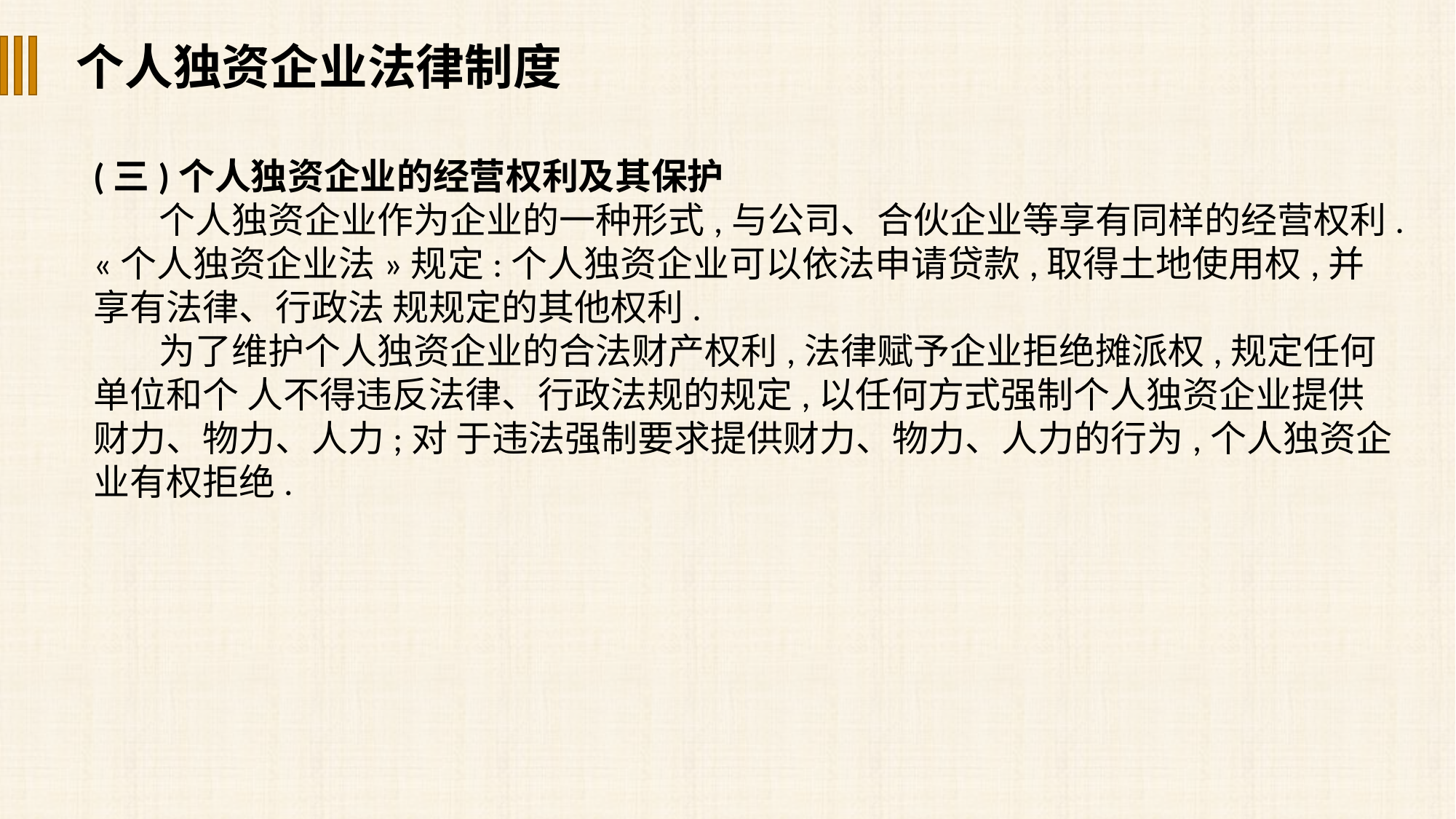

个人独资企业法律制度

(三)个人独资企业的经营权利及其保护
       个人独资企业作为企业的一种形式,与公司、合伙企业等享有同样的经营权利.«个人独资企业法»规定:个人独资企业可以依法申请贷款,取得土地使用权,并享有法律、行政法 规规定的其他权利.
       为了维护个人独资企业的合法财产权利,法律赋予企业拒绝摊派权,规定任何单位和个 人不得违反法律、行政法规的规定,以任何方式强制个人独资企业提供财力、物力、人力;对 于违法强制要求提供财力、物力、人力的行为,个人独资企业有权拒绝.